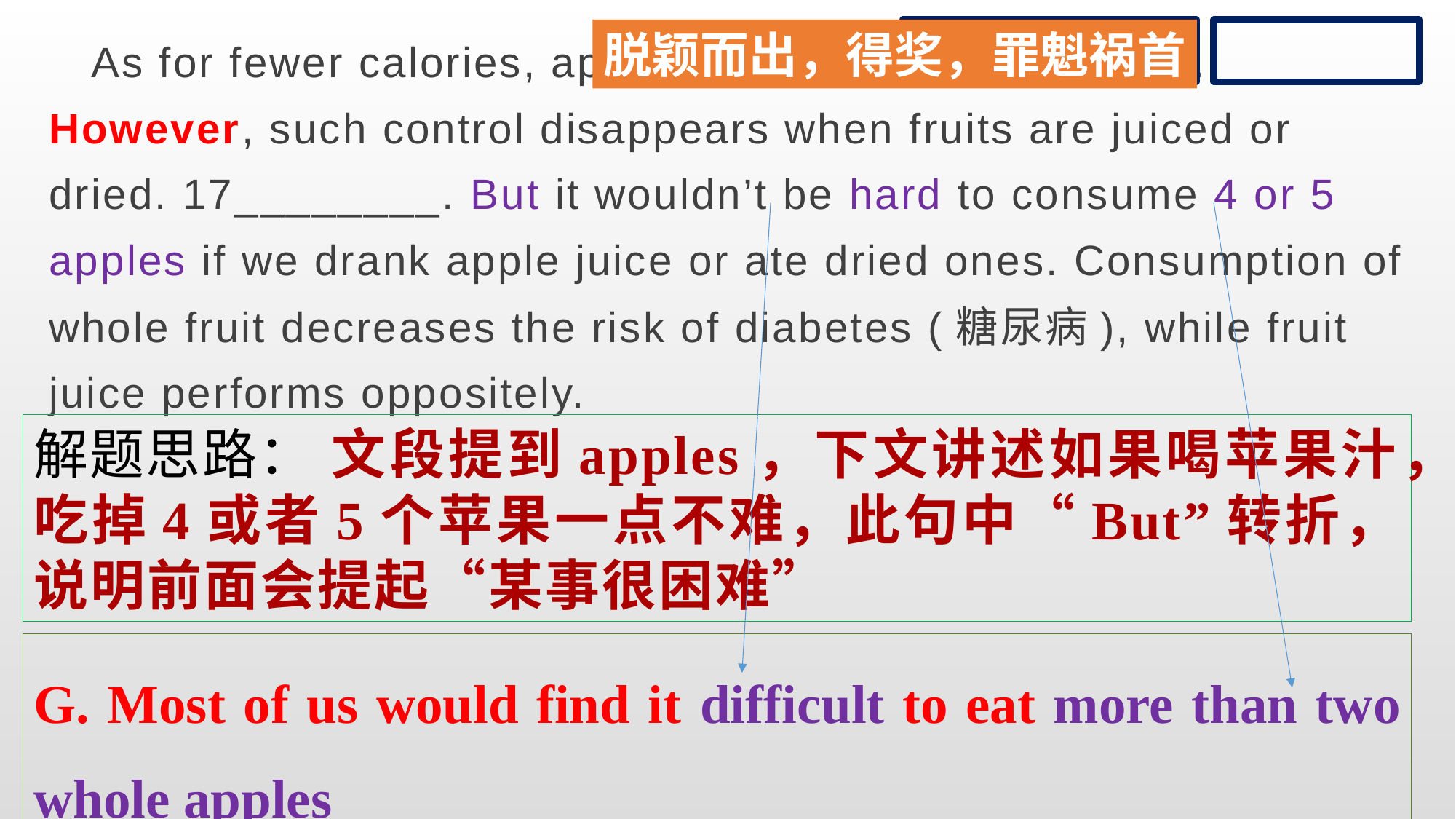

As for fewer calories, apples definitely take the cake. However, such control disappears when fruits are juiced or dried. 17________. But it wouldn’t be hard to consume 4 or 5 apples if we drank apple juice or ate dried ones. Consumption of whole fruit decreases the risk of diabetes (糖尿病), while fruit juice performs oppositely.

脱颖而出，得奖，罪魁祸首

解题思路： 文段提到apples，下文讲述如果喝苹果汁，吃掉4或者5个苹果一点不难，此句中“But”转折，说明前面会提起“某事很困难”
G. Most of us would find it difficult to eat more than two whole apples